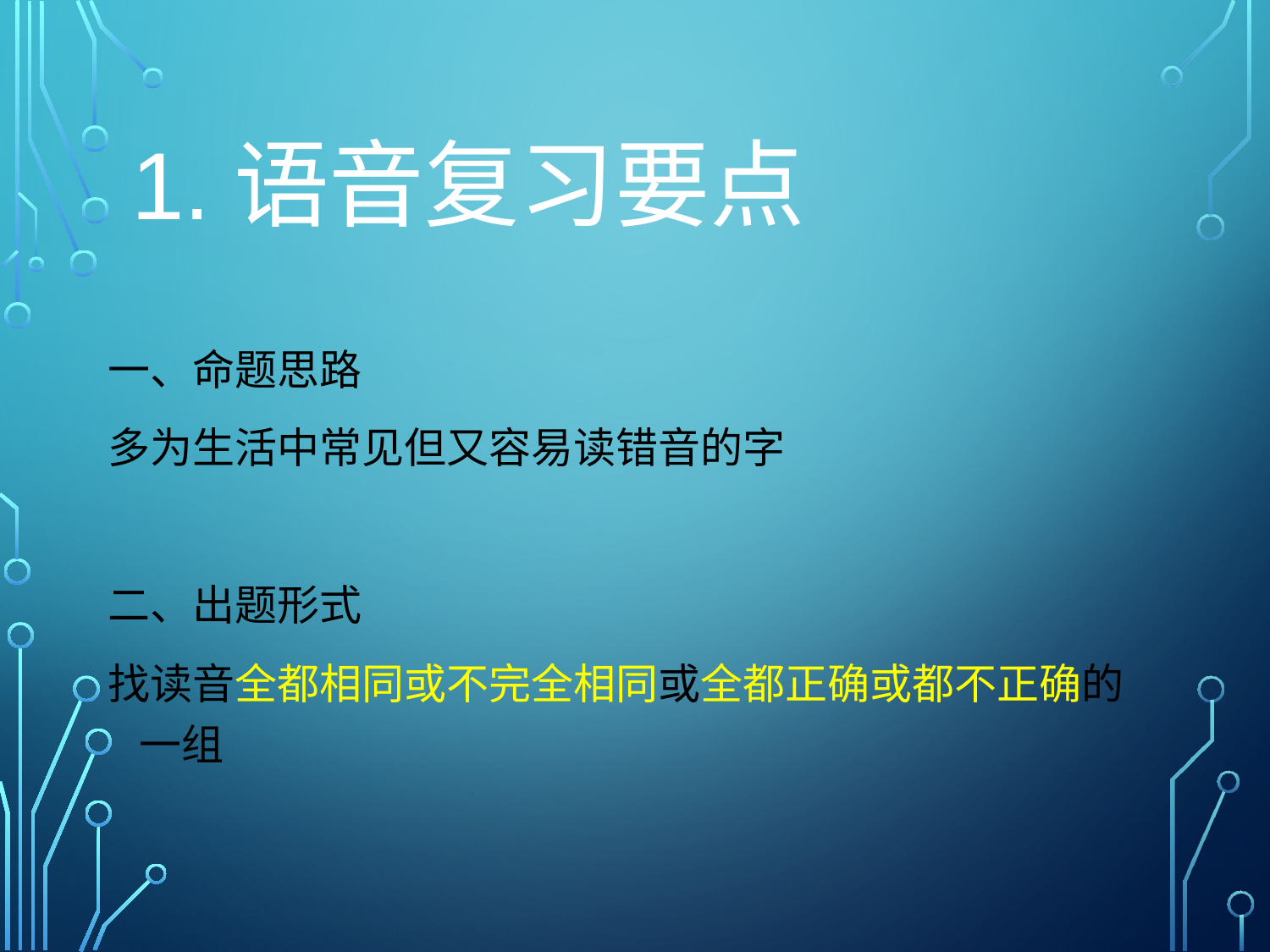

# 1.语音复习要点
一、命题思路
多为生活中常见但又容易读错音的字

二、出题形式
找读音全都相同或不完全相同或全都正确或都不正确的一组